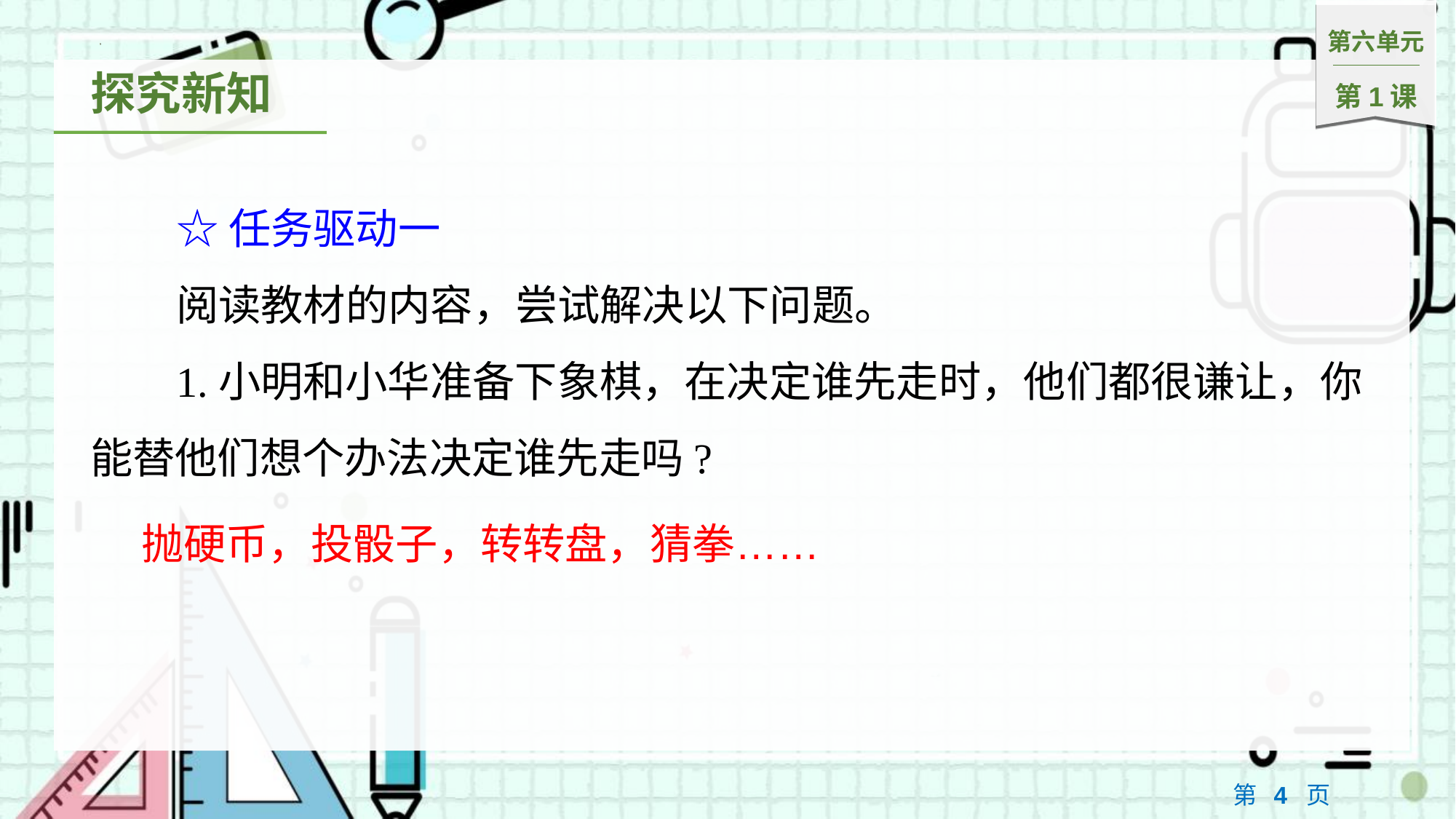

☆任务驱动一
阅读教材的内容，尝试解决以下问题。
1.小明和小华准备下象棋，在决定谁先走时，他们都很谦让，你能替他们想个办法决定谁先走吗?
抛硬币，投骰子，转转盘，猜拳……